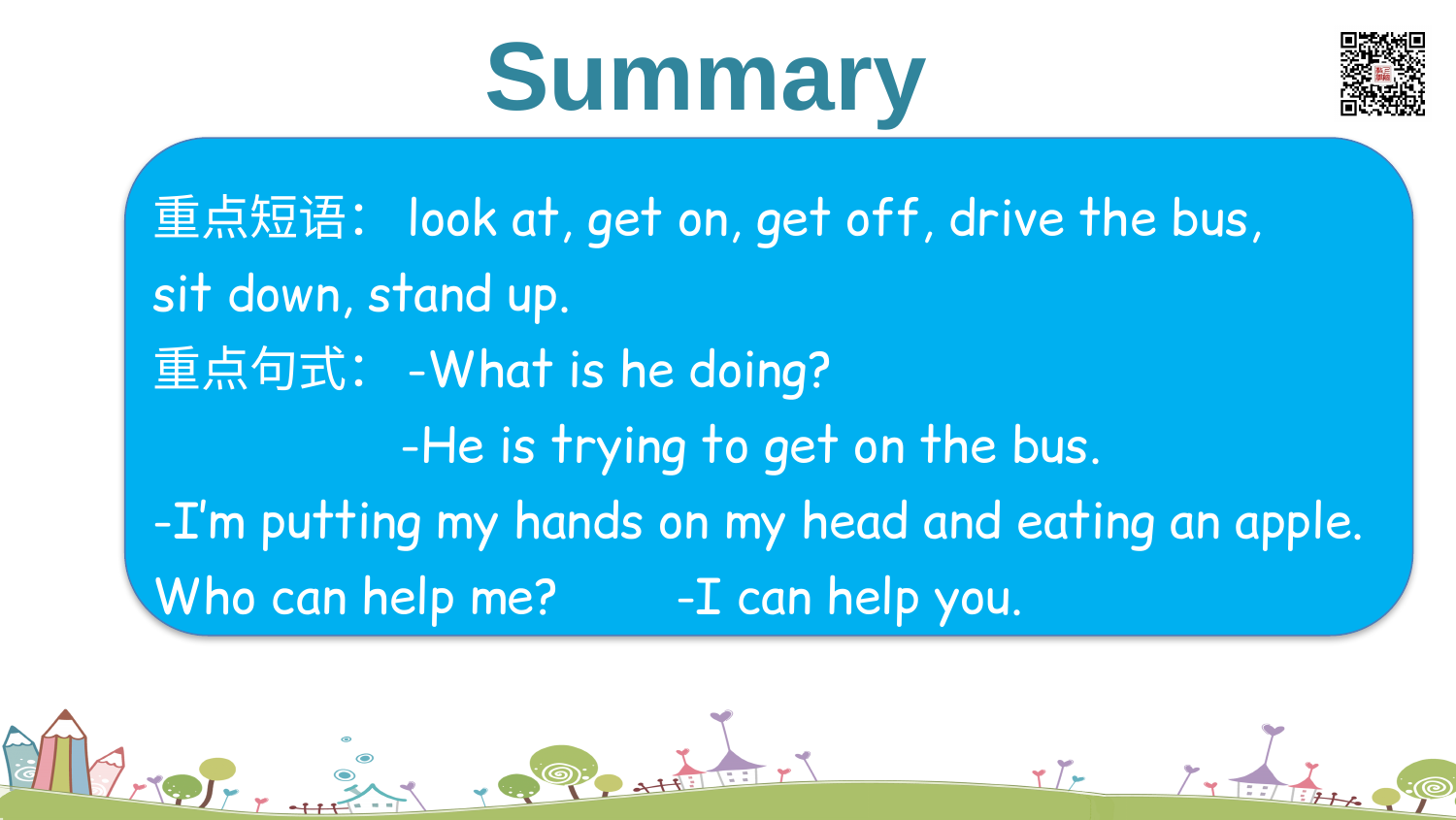

Summary
listen and say

重点短语：look at, get on, get off, drive the bus,
sit down, stand up.
重点句式：-What is he doing?
                 -He is trying to get on the bus.
-I’m putting my hands on my head and eating an apple. Who can help me?        -I can help you.